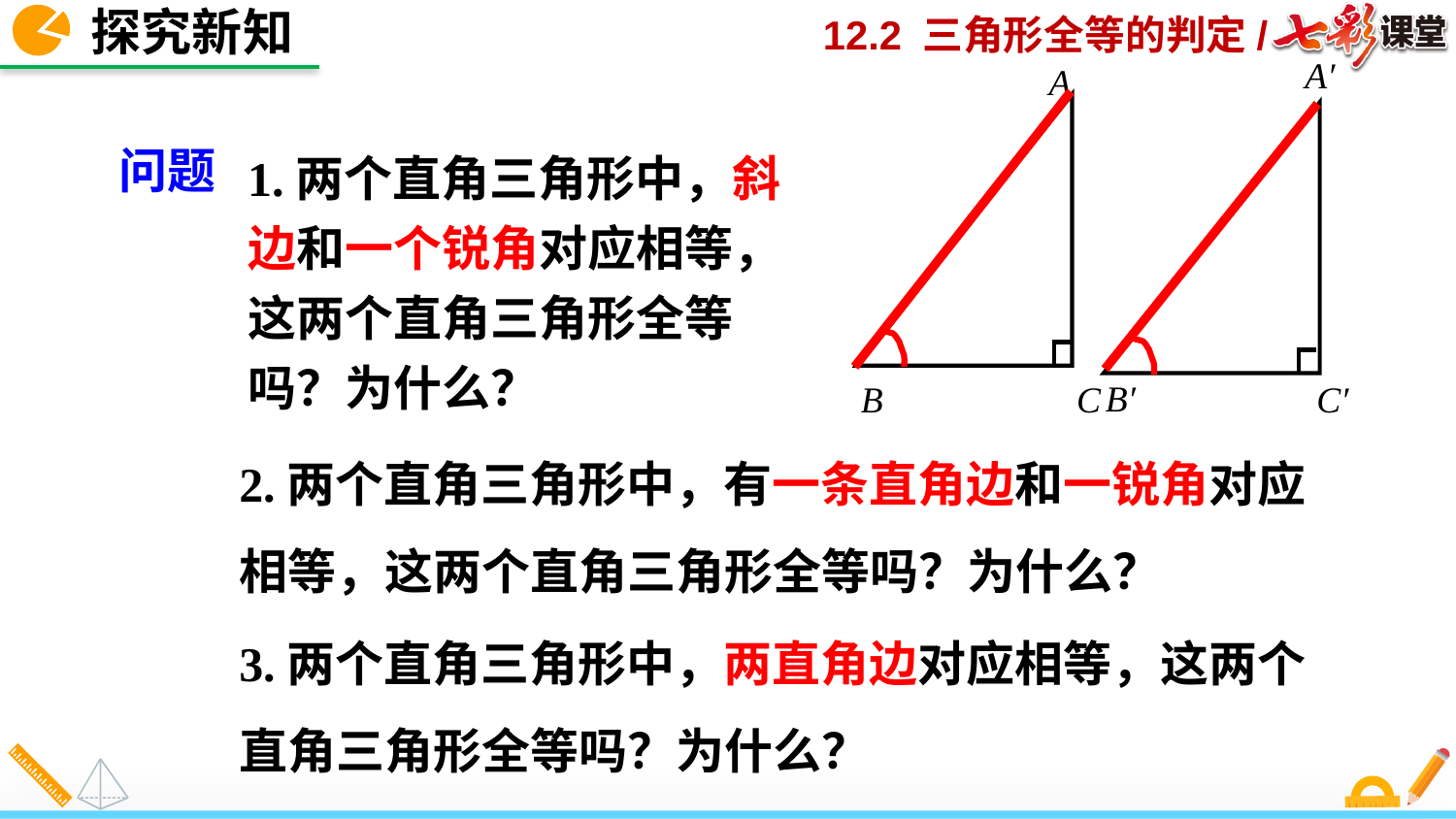

探究新知

A′
A

1.两个直角三角形中，斜边和一个锐角对应相等，这两个直角三角形全等吗？为什么？
问题

B′
C′
B
C
2.两个直角三角形中，有一条直角边和一锐角对应相等，这两个直角三角形全等吗？为什么？
3.两个直角三角形中，两直角边对应相等，这两个直角三角形全等吗？为什么？